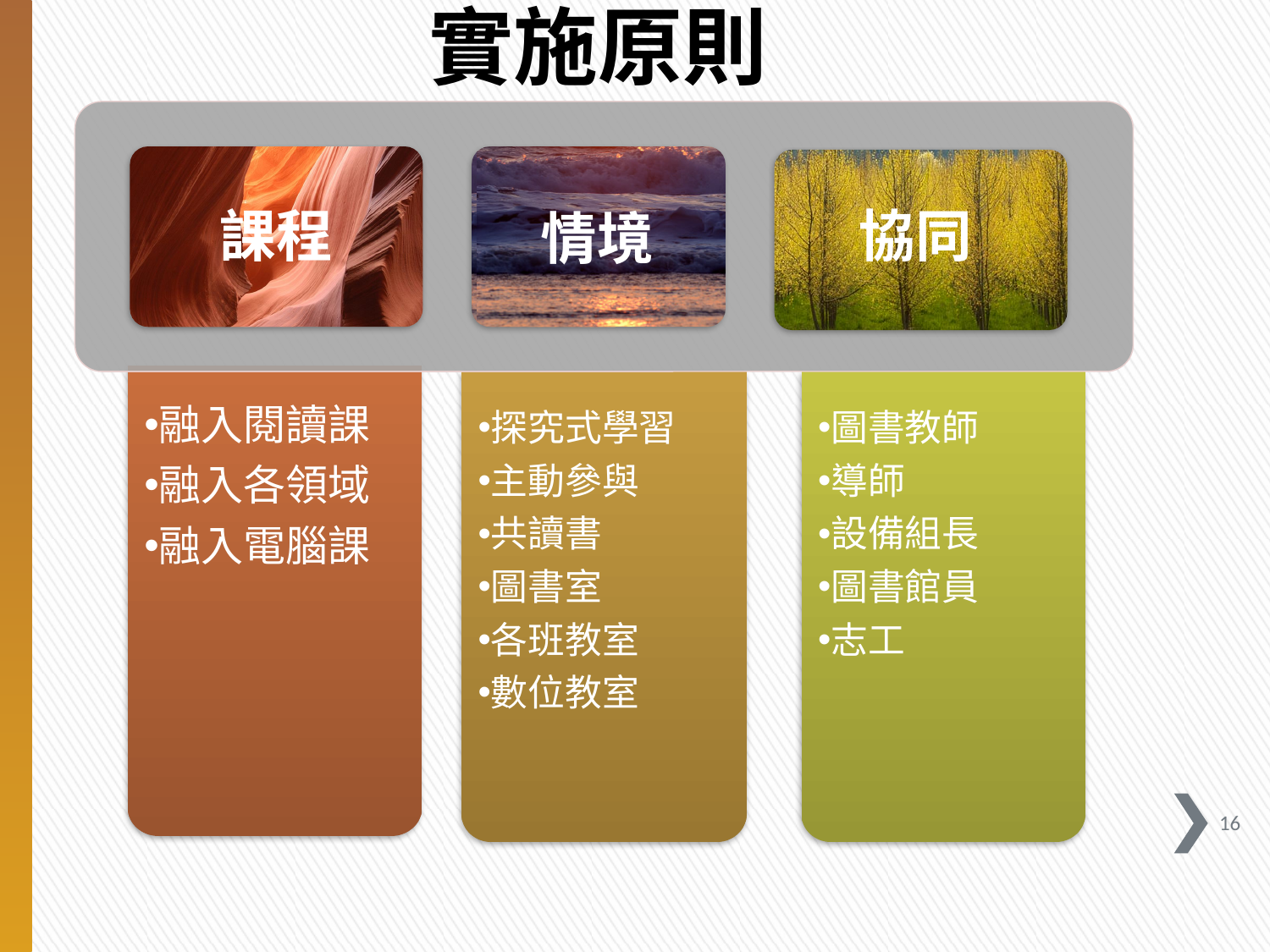

# 實施原則

協同
課程
情境

融入閱讀課
融入各領域
融入電腦課

探究式學習
主動參與
共讀書
圖書室
各班教室
數位教室
圖書教師
導師
設備組長
圖書館員
志工
16